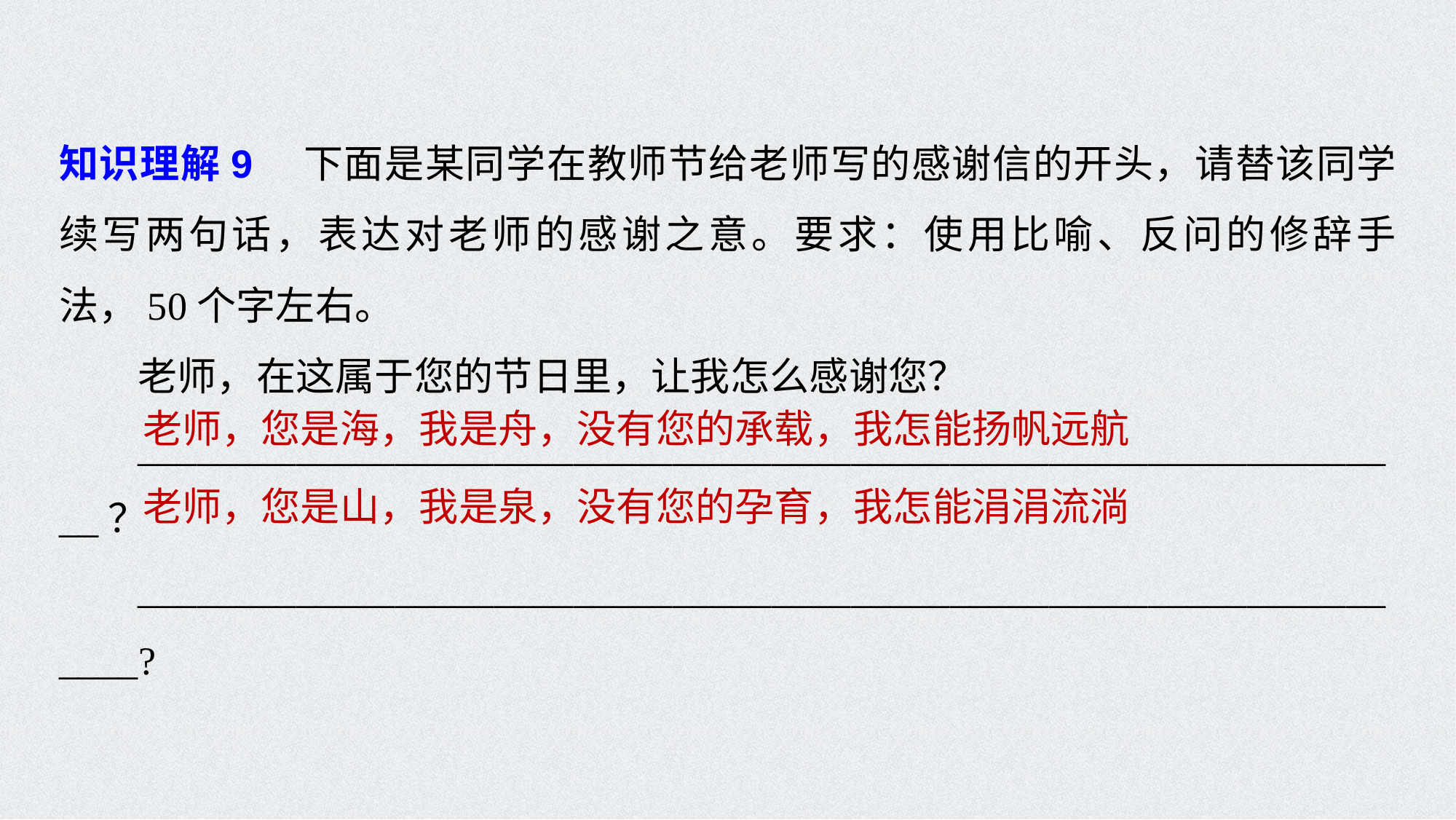

知识理解9　下面是某同学在教师节给老师写的感谢信的开头，请替该同学续写两句话，表达对老师的感谢之意。要求：使用比喻、反问的修辞手法，50个字左右。
老师，在这属于您的节日里，让我怎么感谢您？
_________________________________________________________________？
___________________________________________________________________?
老师，您是海，我是舟，没有您的承载，我怎能扬帆远航
老师，您是山，我是泉，没有您的孕育，我怎能涓涓流淌